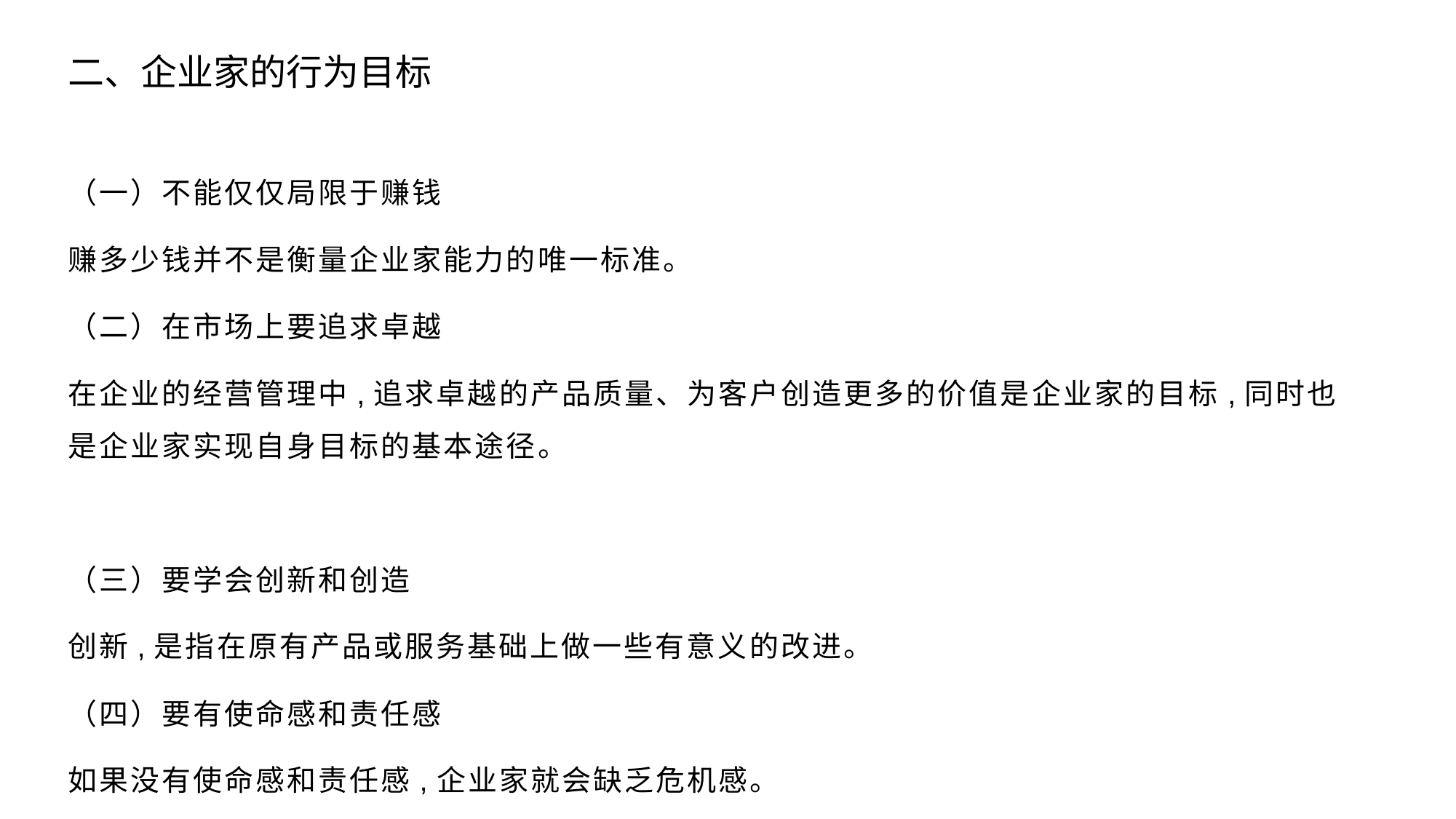

# 二、企业家的行为目标
（一）不能仅仅局限于赚钱
赚多少钱并不是衡量企业家能力的唯一标准。
（二）在市场上要追求卓越
在企业的经营管理中,追求卓越的产品质量、为客户创造更多的价值是企业家的目标,同时也是企业家实现自身目标的基本途径。

（三）要学会创新和创造
创新,是指在原有产品或服务基础上做一些有意义的改进。
（四）要有使命感和责任感
如果没有使命感和责任感,企业家就会缺乏危机感。